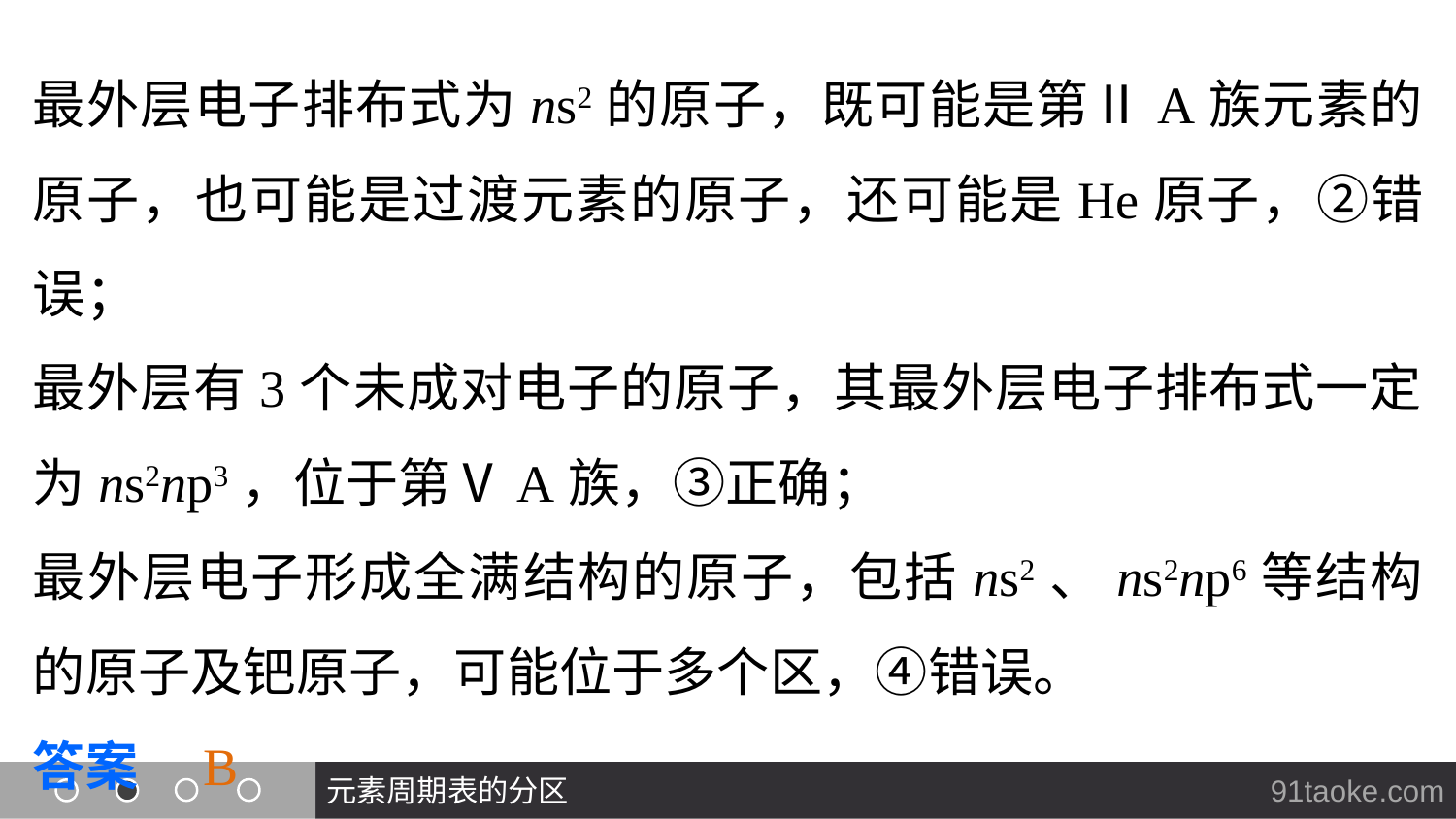

最外层电子排布式为ns2的原子，既可能是第ⅡA族元素的原子，也可能是过渡元素的原子，还可能是He原子，②错误；
最外层有3个未成对电子的原子，其最外层电子排布式一定为ns2np3，位于第ⅤA族，③正确；
最外层电子形成全满结构的原子，包括ns2、ns2np6等结构的原子及钯原子，可能位于多个区，④错误。
答案　B